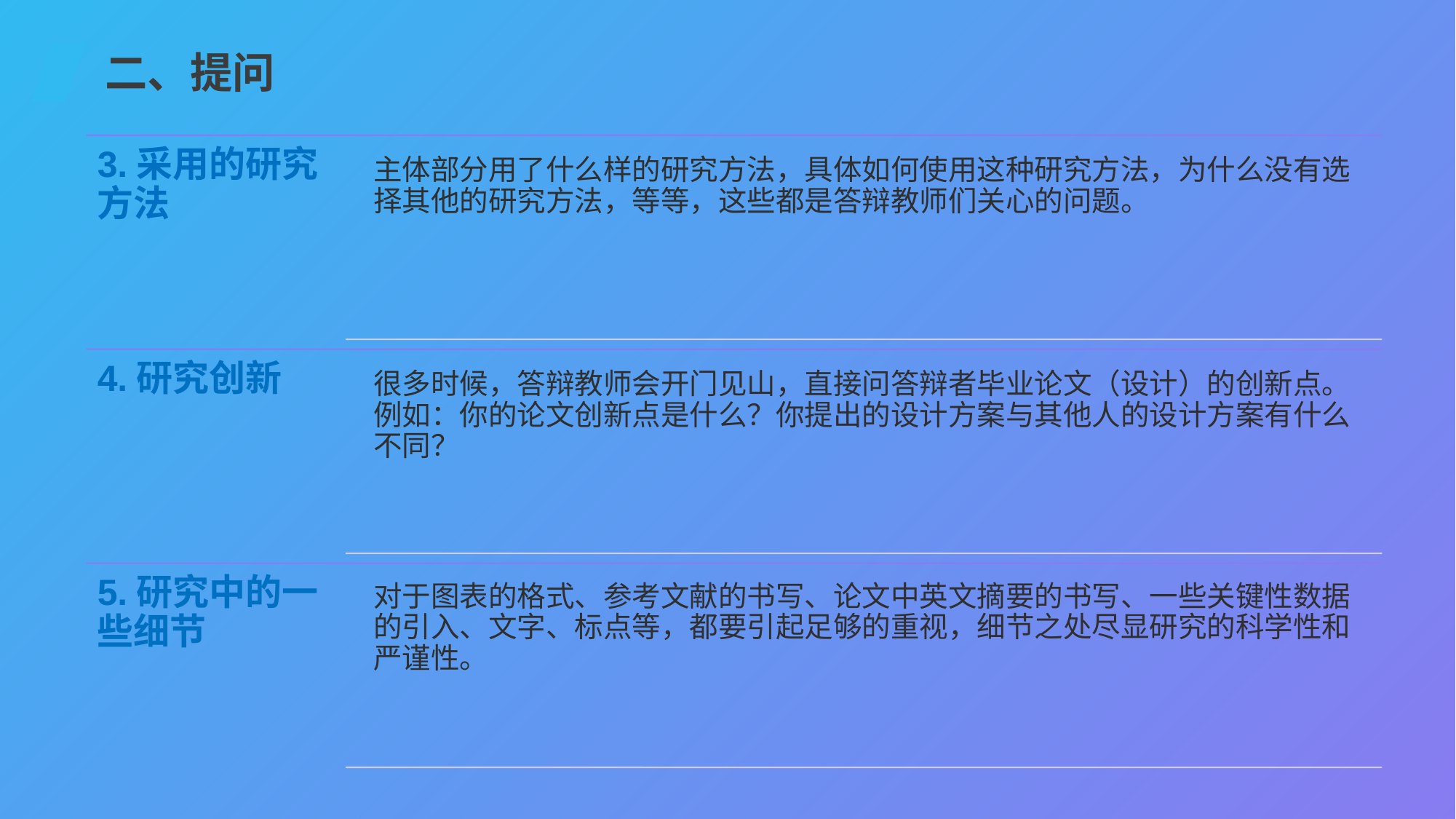

二、提问
3.采用的研究方法
主体部分用了什么样的研究方法，具体如何使用这种研究方法，为什么没有选择其他的研究方法，等等，这些都是答辩教师们关心的问题。
4.研究创新
很多时候，答辩教师会开门见山，直接问答辩者毕业论文（设计）的创新点。例如：你的论文创新点是什么？你提出的设计方案与其他人的设计方案有什么不同？
5.研究中的一些细节
对于图表的格式、参考文献的书写、论文中英文摘要的书写、一些关键性数据的引入、文字、标点等，都要引起足够的重视，细节之处尽显研究的科学性和严谨性。